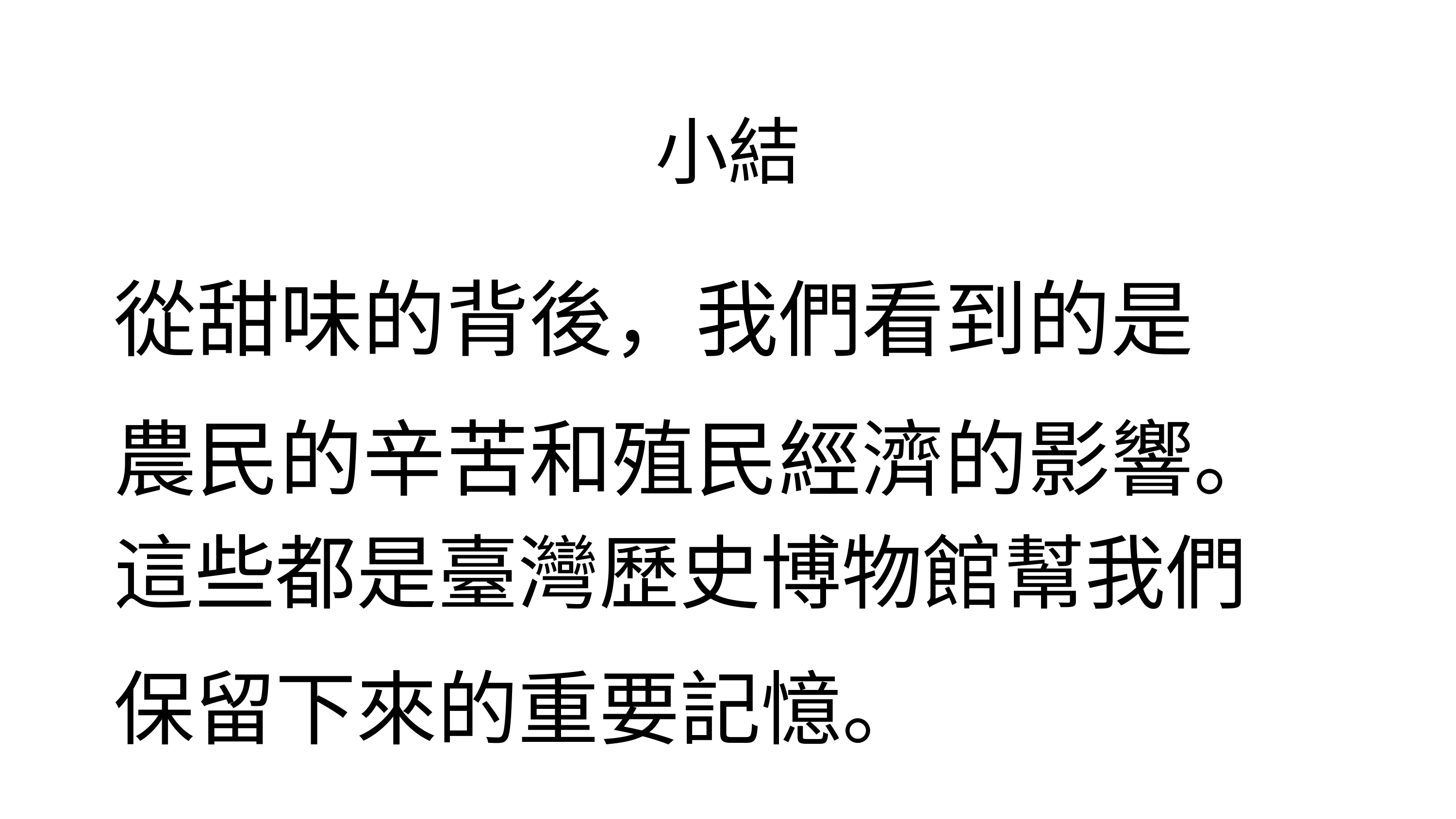

小結
從甜味的背後，我們看到的是
農民的辛苦和殖民經濟的影響。

這些都是臺灣歷史博物館幫我們
保留下來的重要記憶。